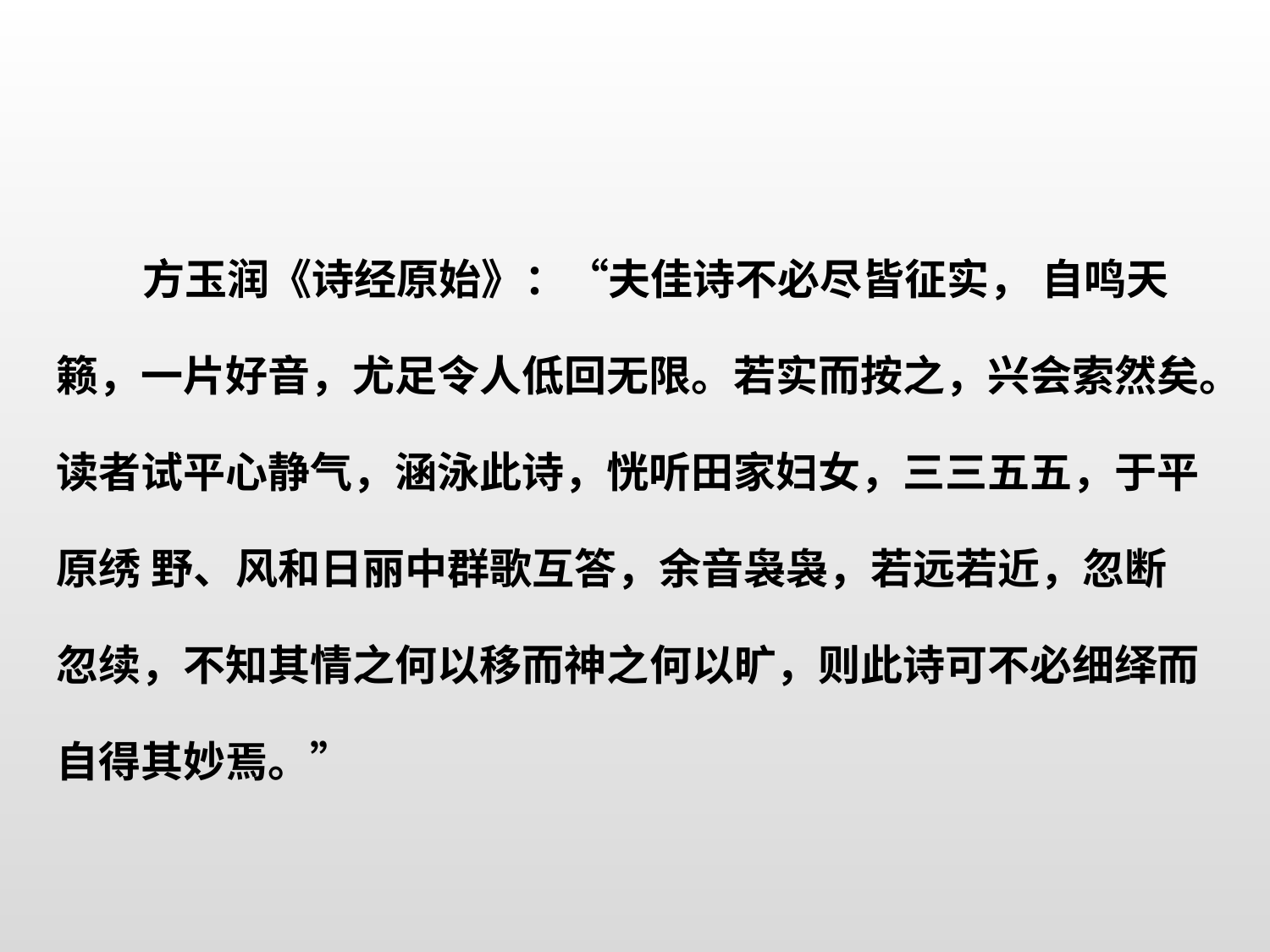

方玉润《诗经原始》：“夫佳诗不必尽皆征实， 自鸣天籁，一片好音，尤足令人低回无限。若实而按之，兴会索然矣。读者试平心静气，涵泳此诗，恍听田家妇女，三三五五，于平原绣 野、风和日丽中群歌互答，余音袅袅，若远若近，忽断忽续，不知其情之何以移而神之何以旷，则此诗可不必细绎而自得其妙焉。”